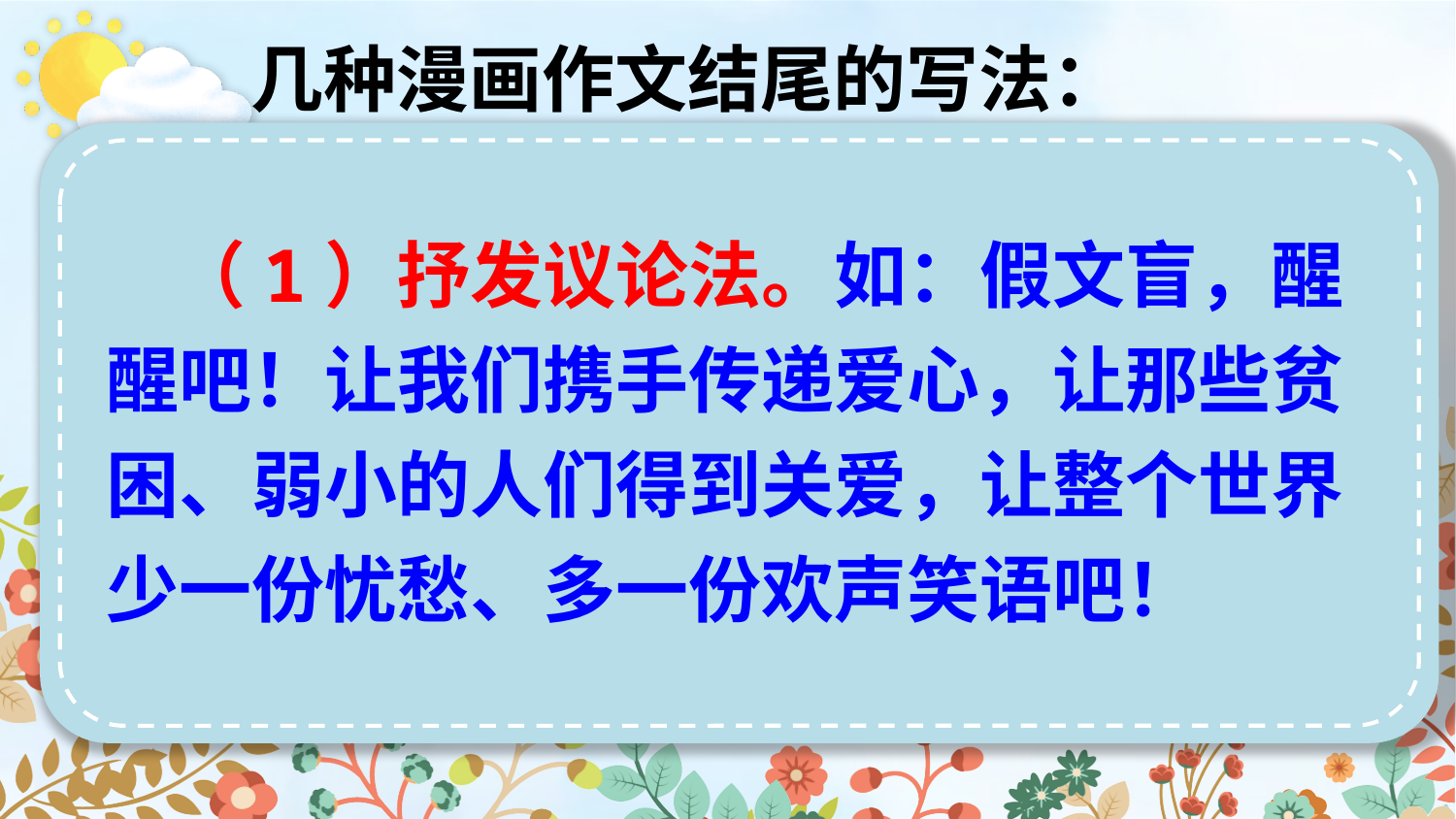

几种漫画作文结尾的写法：
   （1）抒发议论法。如：假文盲，醒醒吧！让我们携手传递爱心，让那些贫困、弱小的人们得到关爱，让整个世界少一份忧愁、多一份欢声笑语吧！